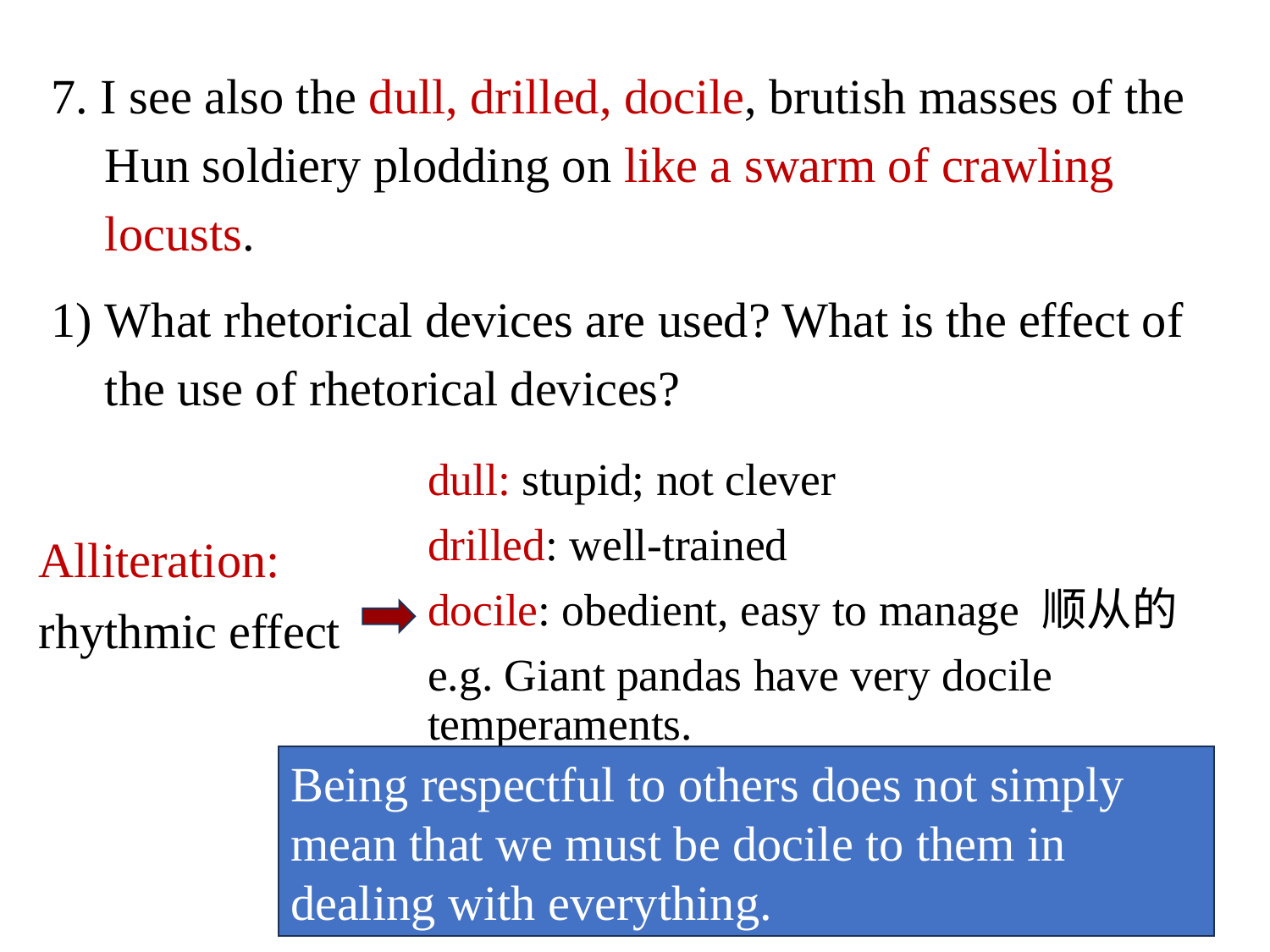

7. I see also the dull, drilled, docile, brutish masses of the Hun soldiery plodding on like a swarm of crawling locusts.
What rhetorical devices are used? What is the effect of the use of rhetorical devices?

dull: stupid; not clever
drilled: well-trained
docile: obedient, easy to manage 顺从的
e.g. Giant pandas have very docile temperaments.
对他人尊重并不意味着我们要事事顺
从。

Alliteration:
rhythmic effect

Being respectful to others does not simply mean that we must be docile to them in dealing with everything.